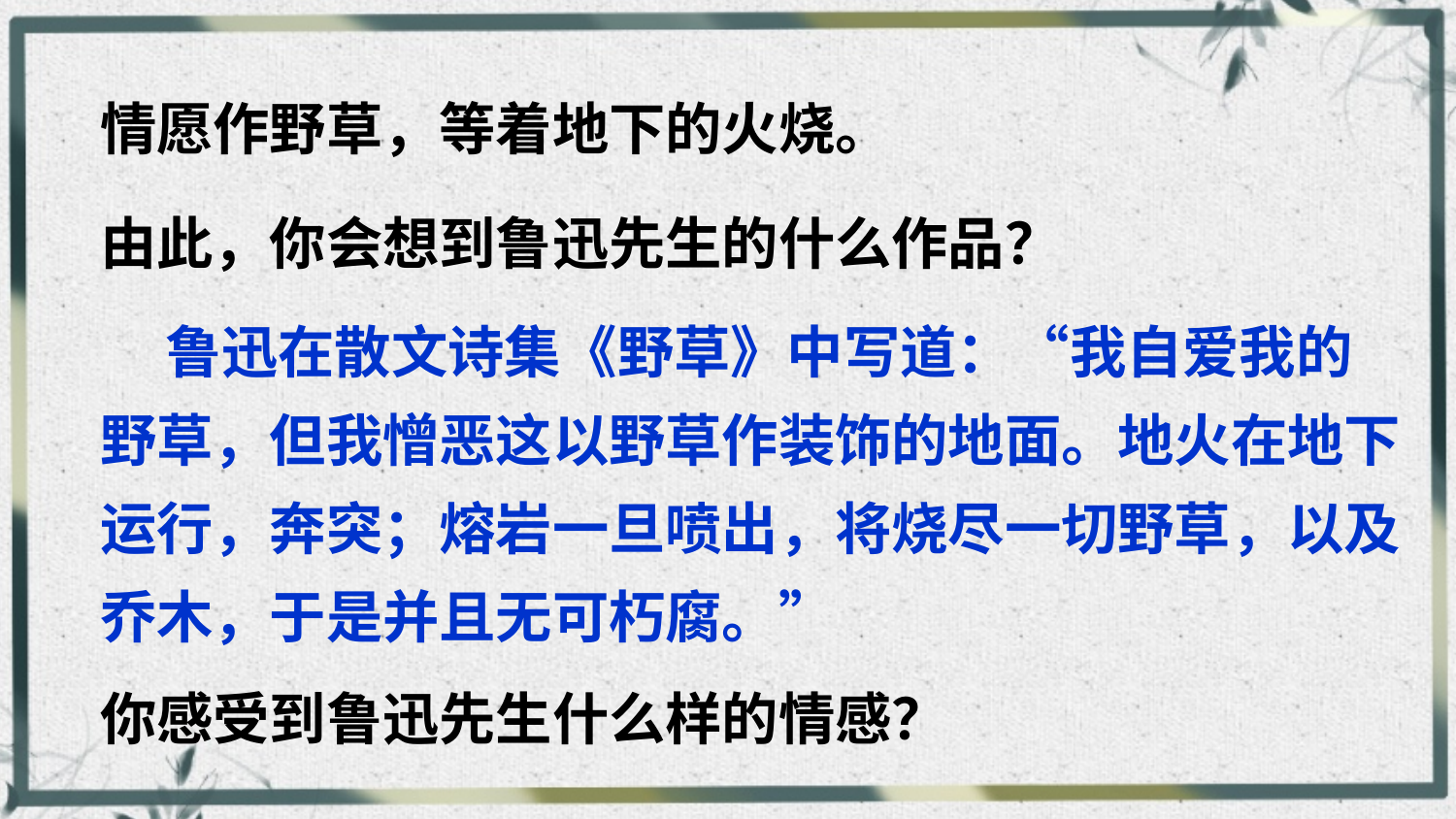

情愿作野草，等着地下的火烧。
由此，你会想到鲁迅先生的什么作品？
    鲁迅在散文诗集《野草》中写道：“我自爱我的野草，但我憎恶这以野草作装饰的地面。地火在地下运行，奔突；熔岩一旦喷出，将烧尽一切野草，以及乔木，于是并且无可朽腐。”
你感受到鲁迅先生什么样的情感？